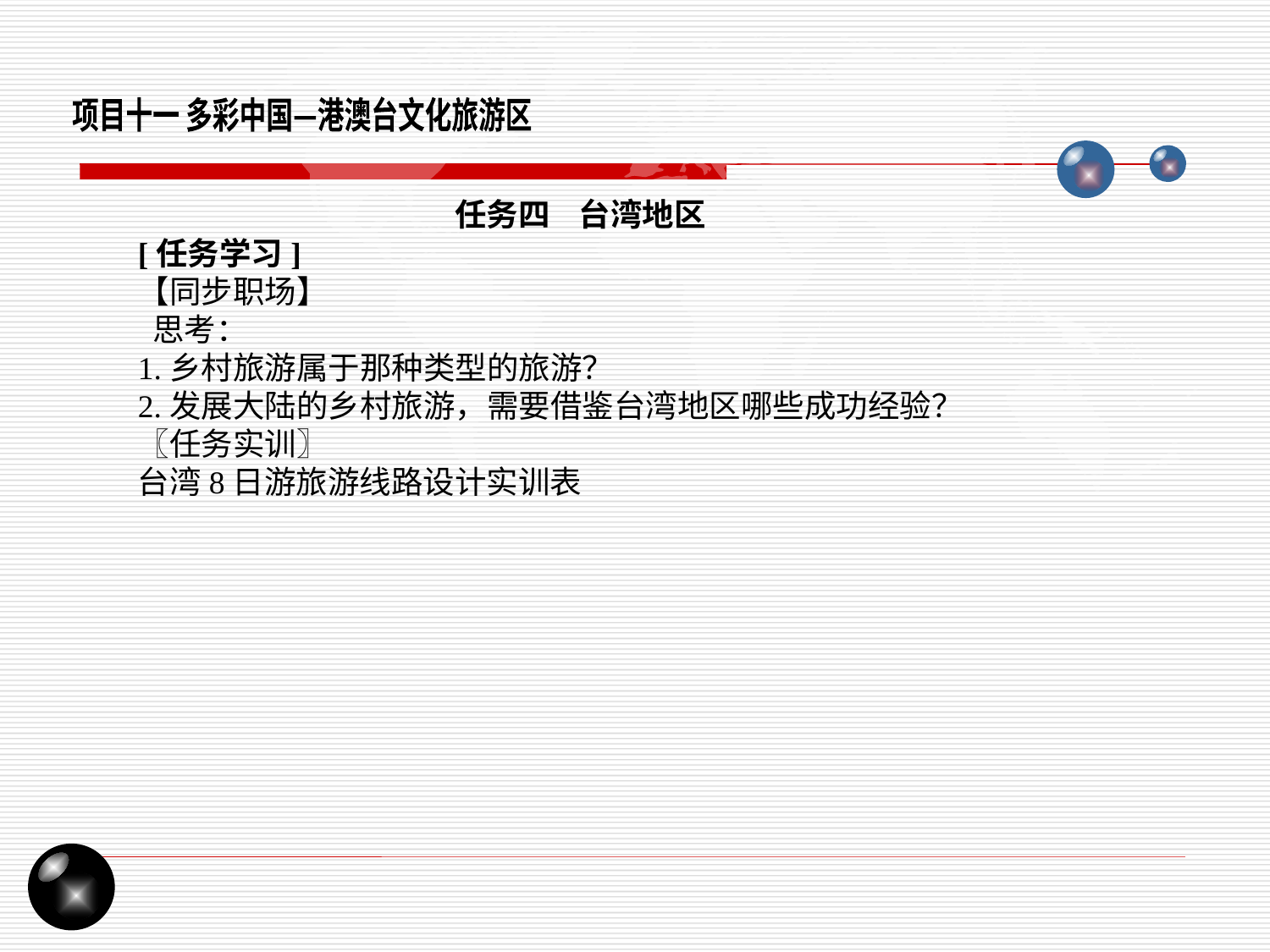

项目十一 多彩中国—港澳台文化旅游区
任务四    台湾地区
[任务学习]
【同步职场】
 思考：
1.乡村旅游属于那种类型的旅游？
2.发展大陆的乡村旅游，需要借鉴台湾地区哪些成功经验？
〖任务实训〗
台湾8日游旅游线路设计实训表